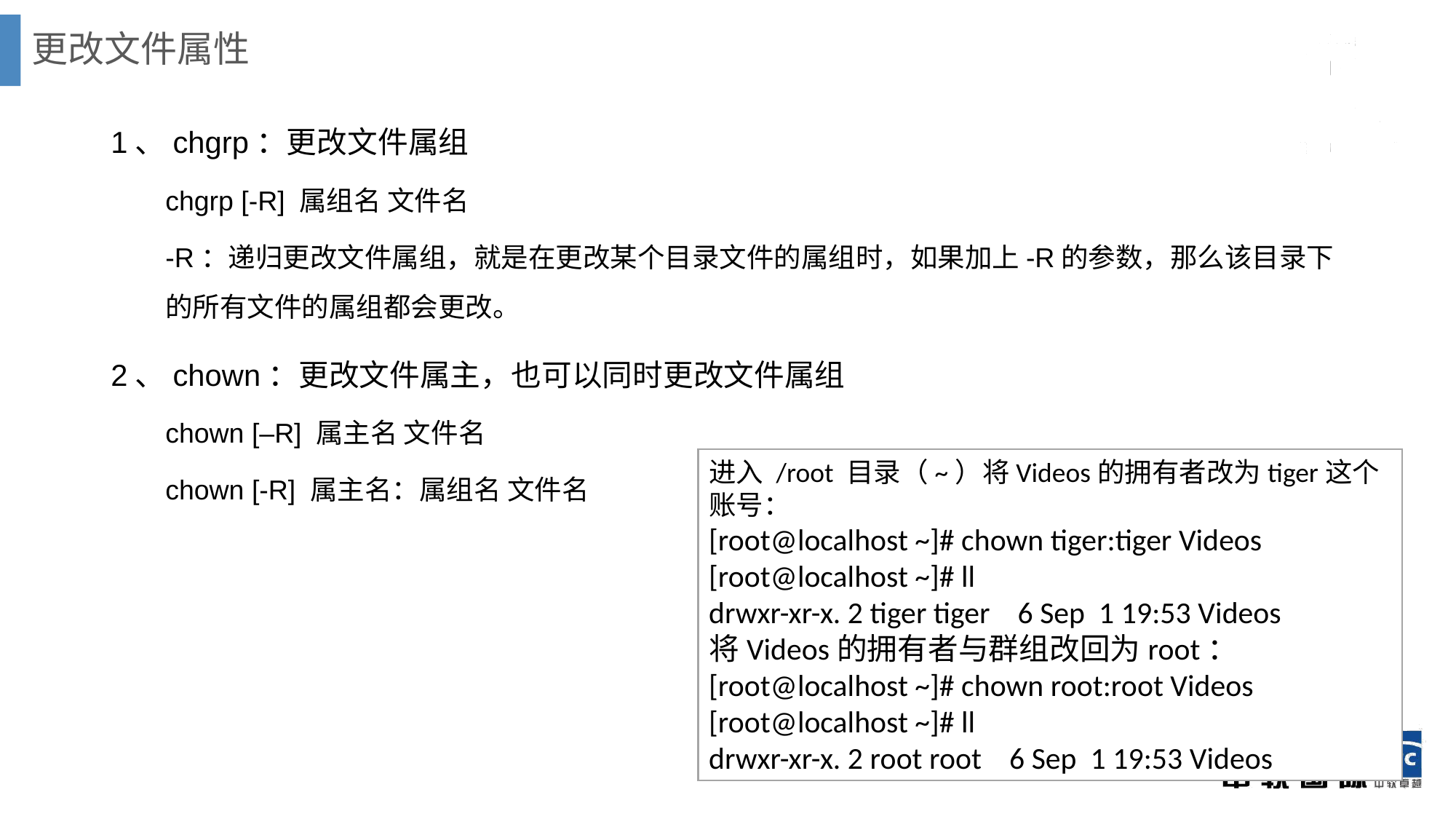

# 更改文件属性
1、chgrp：更改文件属组
chgrp [-R] 属组名 文件名
-R：递归更改文件属组，就是在更改某个目录文件的属组时，如果加上-R的参数，那么该目录下的所有文件的属组都会更改。
2、chown：更改文件属主，也可以同时更改文件属组
chown [–R] 属主名 文件名
chown [-R] 属主名：属组名 文件名

进入 /root 目录（~）将Videos的拥有者改为tiger这个账号：
[root@localhost ~]# chown tiger:tiger Videos
[root@localhost ~]# ll
drwxr-xr-x. 2 tiger tiger    6 Sep  1 19:53 Videos
将Videos的拥有者与群组改回为root：
[root@localhost ~]# chown root:root Videos
[root@localhost ~]# ll
drwxr-xr-x. 2 root root    6 Sep  1 19:53 Videos